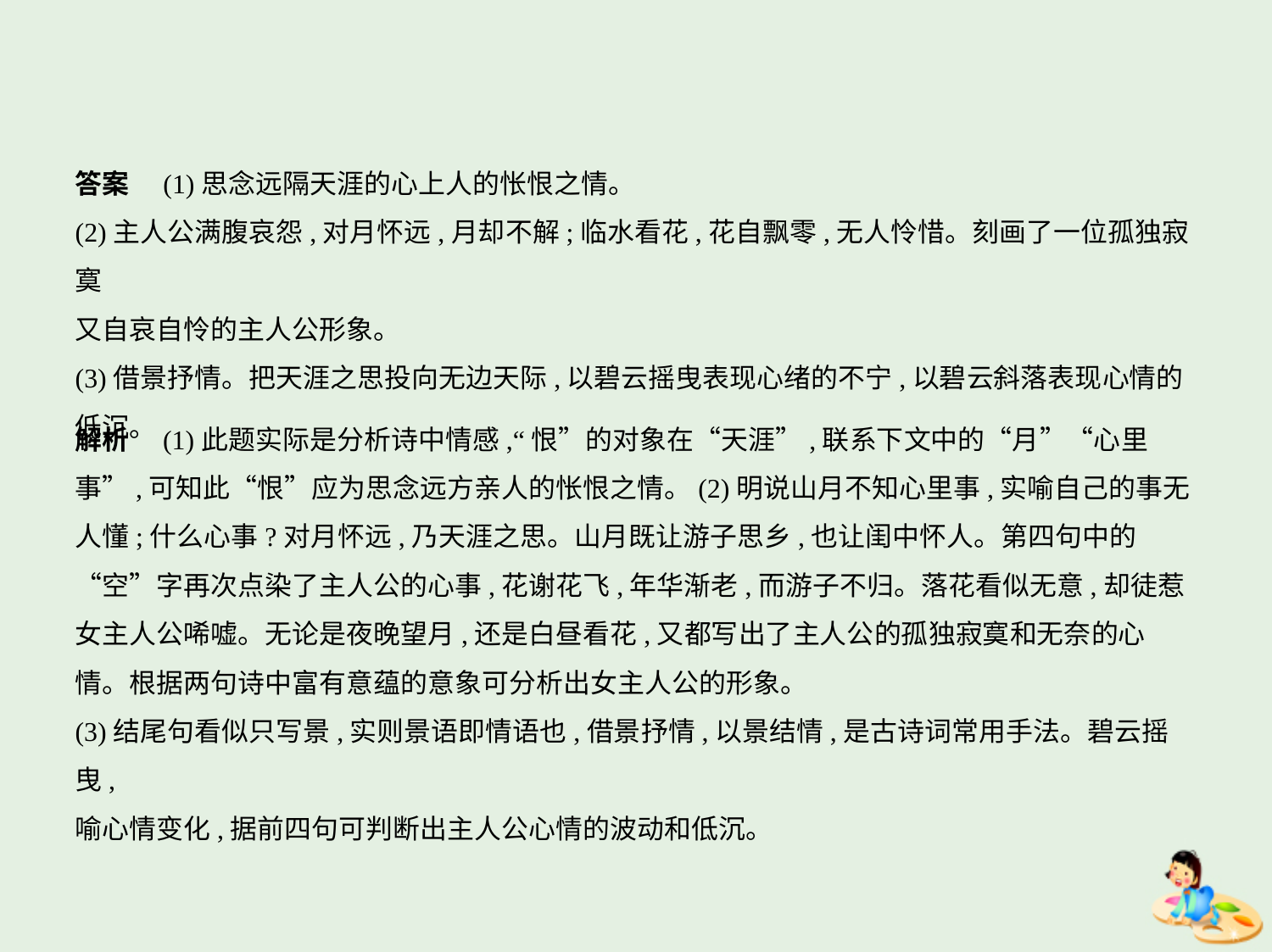

答案　(1)思念远隔天涯的心上人的怅恨之情。
(2)主人公满腹哀怨,对月怀远,月却不解;临水看花,花自飘零,无人怜惜。刻画了一位孤独寂寞
又自哀自怜的主人公形象。
(3)借景抒情。把天涯之思投向无边天际,以碧云摇曳表现心绪的不宁,以碧云斜落表现心情的
低沉。
解析　(1)此题实际是分析诗中情感,“恨”的对象在“天涯”,联系下文中的“月”“心里
事”,可知此“恨”应为思念远方亲人的怅恨之情。(2)明说山月不知心里事,实喻自己的事无
人懂;什么心事?对月怀远,乃天涯之思。山月既让游子思乡,也让闺中怀人。第四句中的
“空”字再次点染了主人公的心事,花谢花飞,年华渐老,而游子不归。落花看似无意,却徒惹
女主人公唏嘘。无论是夜晚望月,还是白昼看花,又都写出了主人公的孤独寂寞和无奈的心
情。根据两句诗中富有意蕴的意象可分析出女主人公的形象。
(3)结尾句看似只写景,实则景语即情语也,借景抒情,以景结情,是古诗词常用手法。碧云摇曳,
喻心情变化,据前四句可判断出主人公心情的波动和低沉。